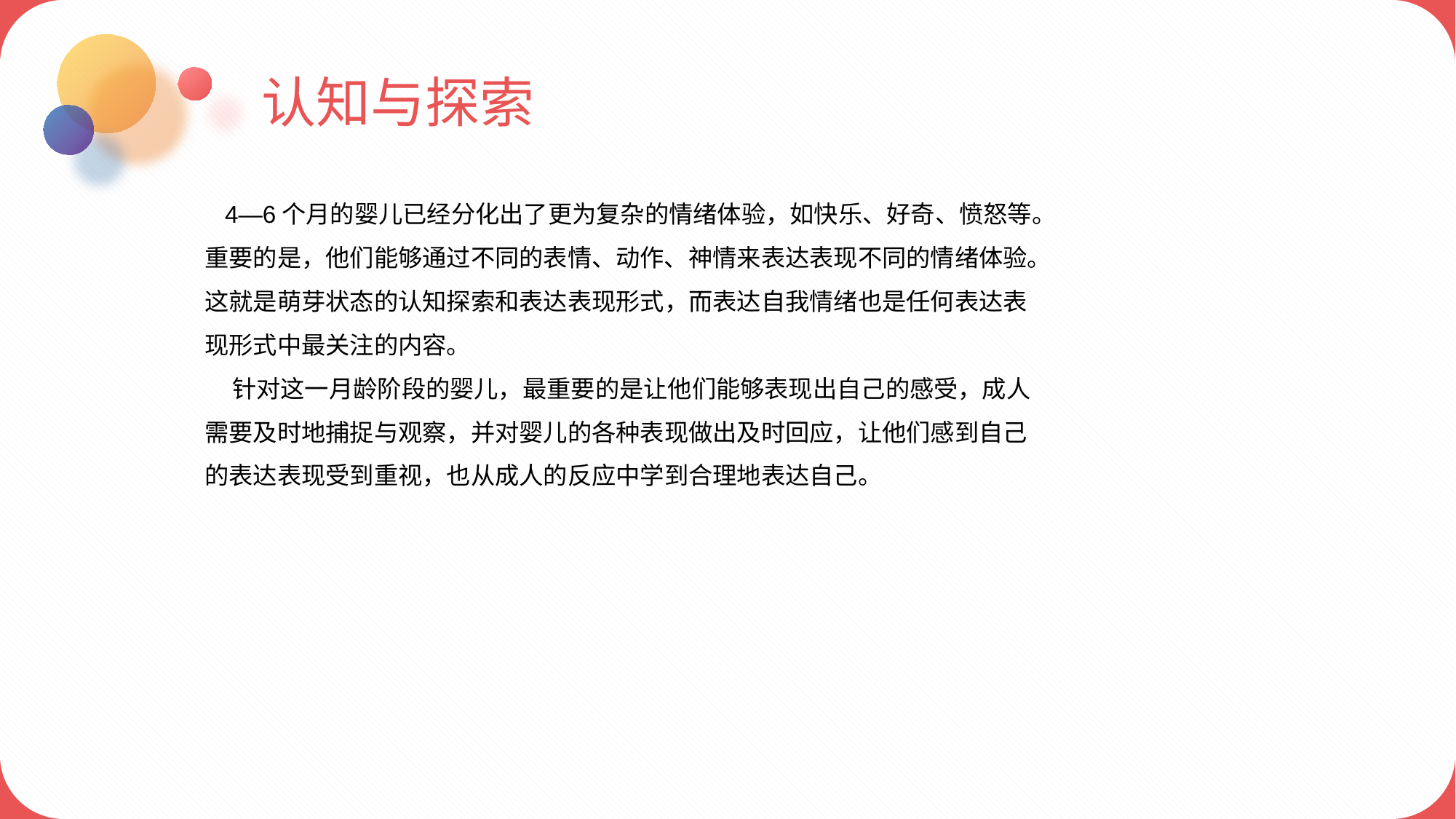

认知与探索
   4—6个月的婴儿已经分化出了更为复杂的情绪体验，如快乐、好奇、愤怒等。重要的是，他们能够通过不同的表情、动作、神情来表达表现不同的情绪体验。这就是萌芽状态的认知探索和表达表现形式，而表达自我情绪也是任何表达表现形式中最关注的内容。
    针对这一月龄阶段的婴儿，最重要的是让他们能够表现出自己的感受，成人需要及时地捕捉与观察，并对婴儿的各种表现做出及时回应，让他们感到自己的表达表现受到重视，也从成人的反应中学到合理地表达自己。